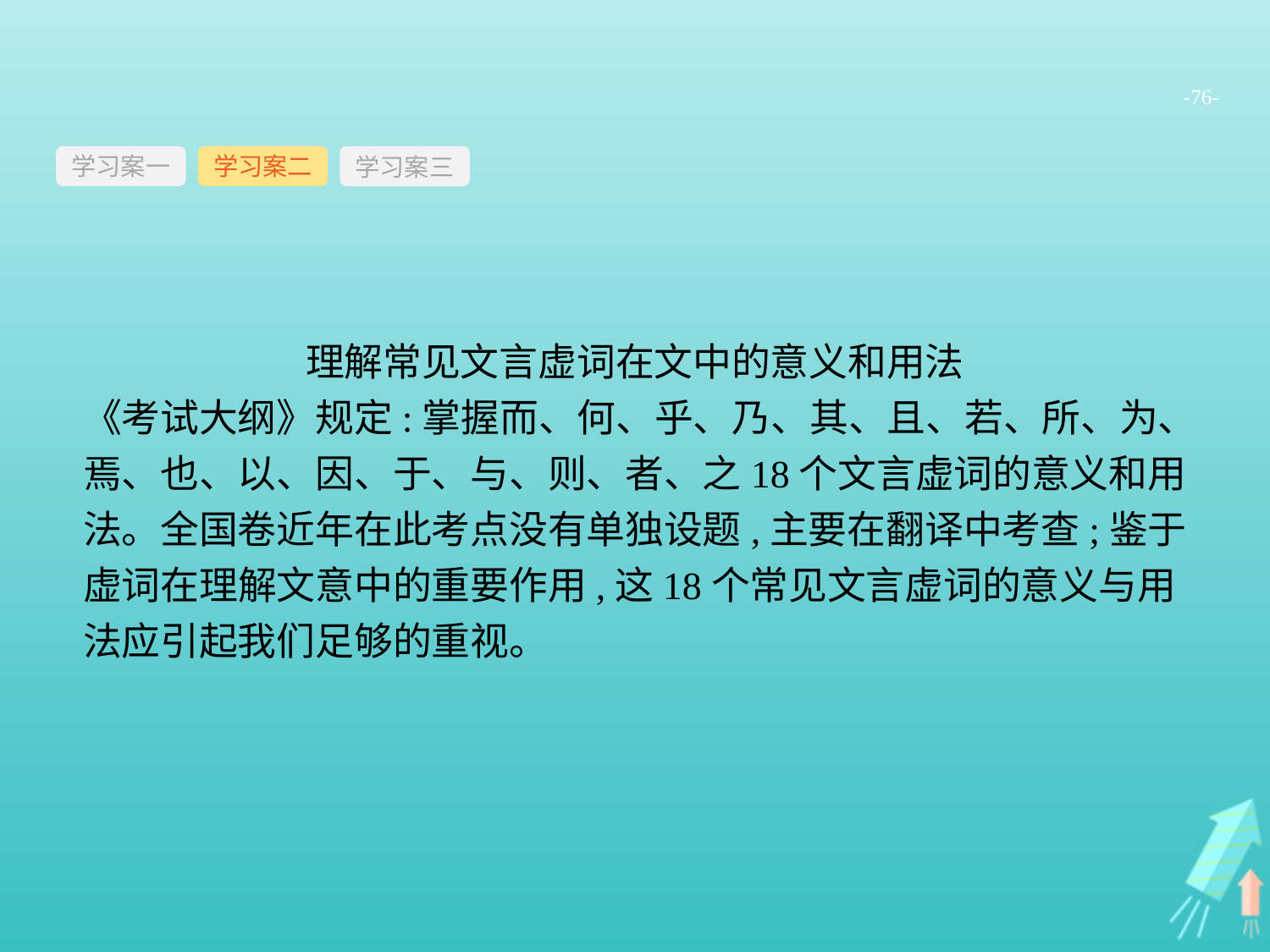

-76-
学习案一
学习案三
学习案二
理解常见文言虚词在文中的意义和用法
《考试大纲》规定:掌握而、何、乎、乃、其、且、若、所、为、焉、也、以、因、于、与、则、者、之18个文言虚词的意义和用法。全国卷近年在此考点没有单独设题,主要在翻译中考查;鉴于虚词在理解文意中的重要作用,这18个常见文言虚词的意义与用法应引起我们足够的重视。